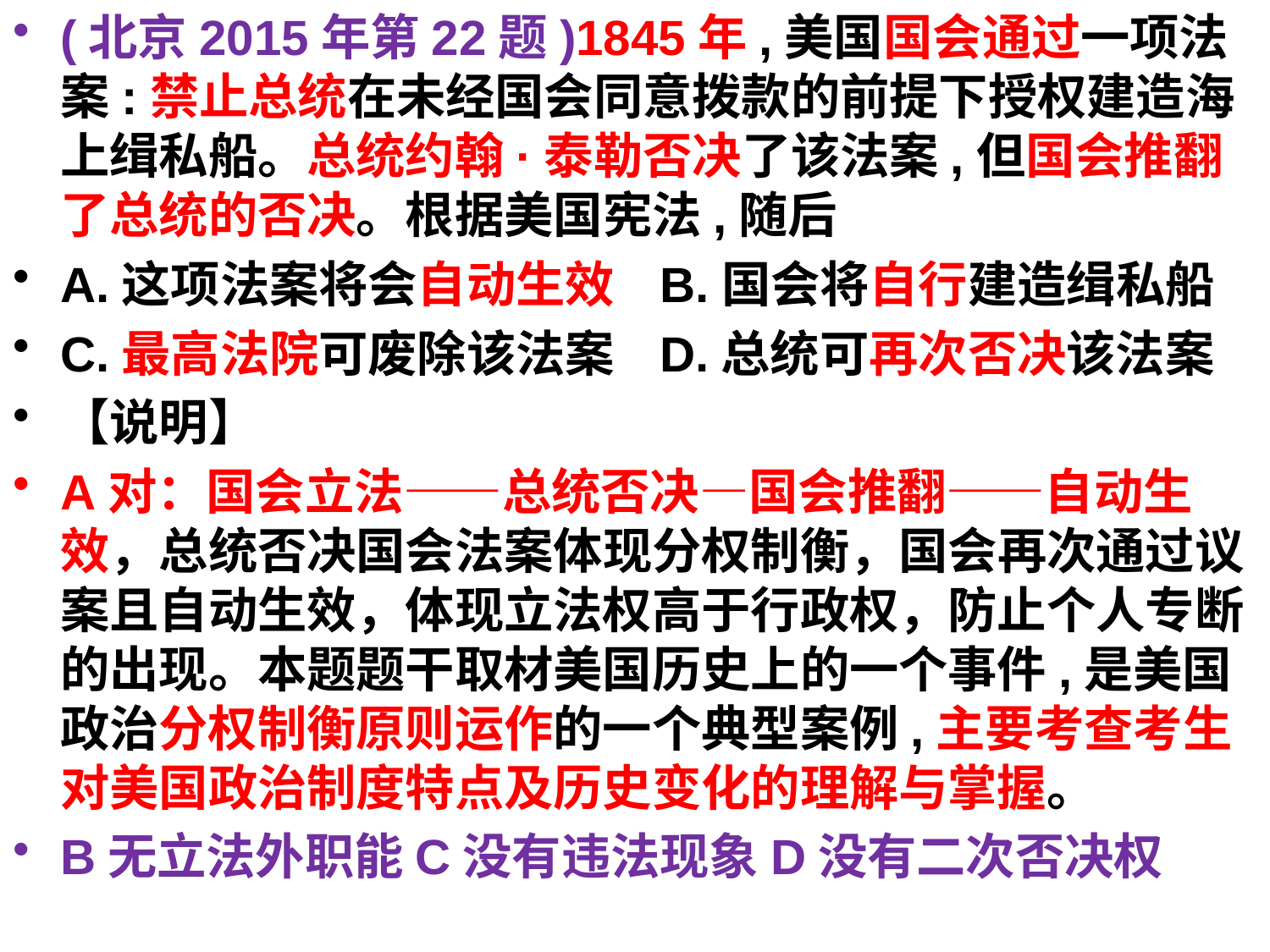

(北京2015年第22题)1845年,美国国会通过一项法案:禁止总统在未经国会同意拨款的前提下授权建造海上缉私船。总统约翰·泰勒否决了该法案,但国会推翻了总统的否决。根据美国宪法,随后
A.这项法案将会自动生效   B.国会将自行建造缉私船
C.最高法院可废除该法案   D.总统可再次否决该法案
【说明】
A对：国会立法——总统否决—国会推翻——自动生效，总统否决国会法案体现分权制衡，国会再次通过议案且自动生效，体现立法权高于行政权，防止个人专断的出现。本题题干取材美国历史上的一个事件,是美国政治分权制衡原则运作的一个典型案例,主要考查考生对美国政治制度特点及历史变化的理解与掌握。
B无立法外职能C没有违法现象D没有二次否决权